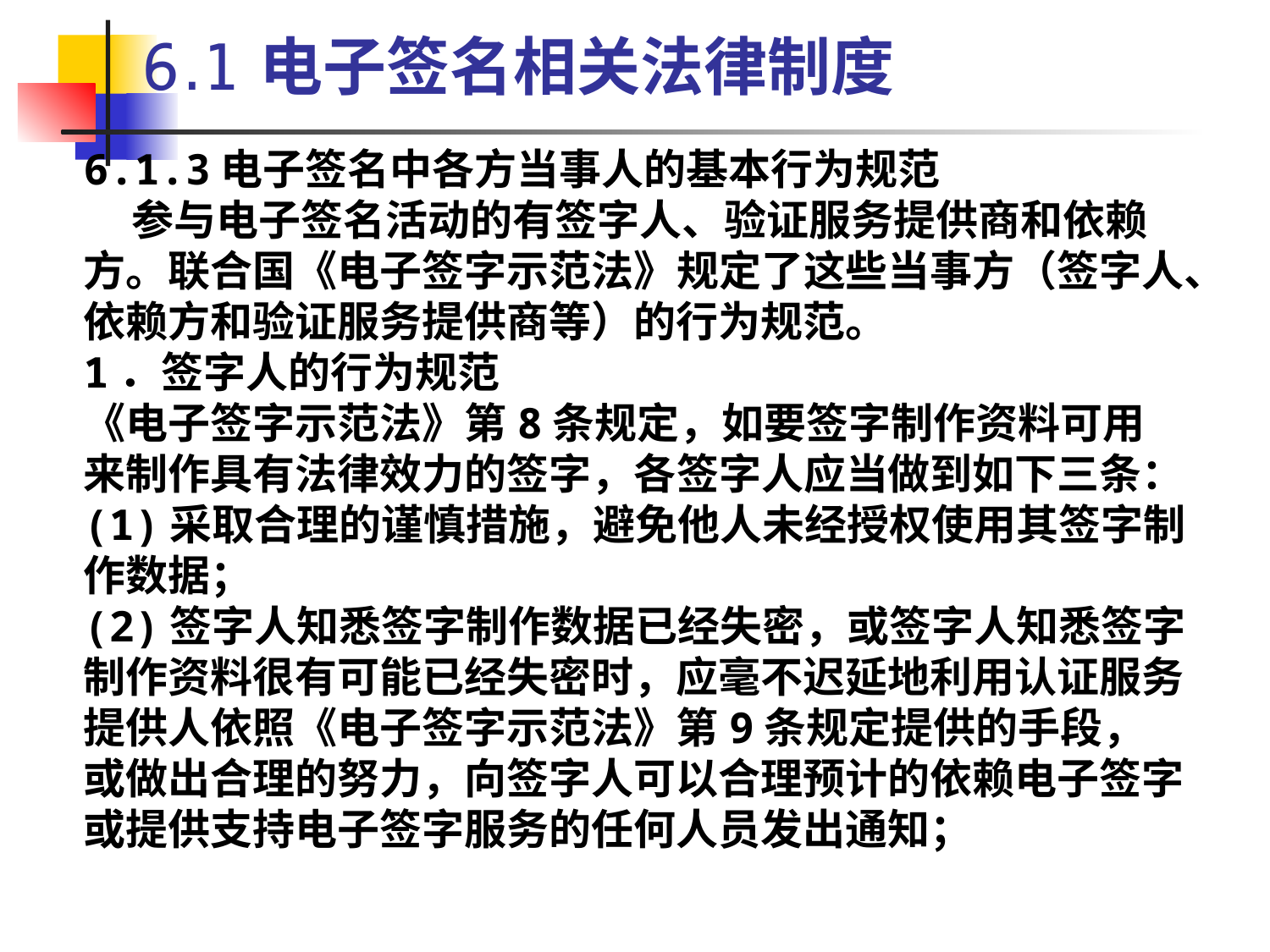

6.1电子签名相关法律制度
6.1.3电子签名中各方当事人的基本行为规范
    参与电子签名活动的有签字人、验证服务提供商和依赖方。联合国《电子签字示范法》规定了这些当事方（签字人、依赖方和验证服务提供商等）的行为规范。
1．签字人的行为规范
《电子签字示范法》第8条规定，如要签字制作资料可用来制作具有法律效力的签字，各签字人应当做到如下三条：
(1)采取合理的谨慎措施，避免他人未经授权使用其签字制作数据；
(2)签字人知悉签字制作数据已经失密，或签字人知悉签字制作资料很有可能已经失密时，应毫不迟延地利用认证服务提供人依照《电子签字示范法》第9条规定提供的手段，或做出合理的努力，向签字人可以合理预计的依赖电子签字或提供支持电子签字服务的任何人员发出通知；